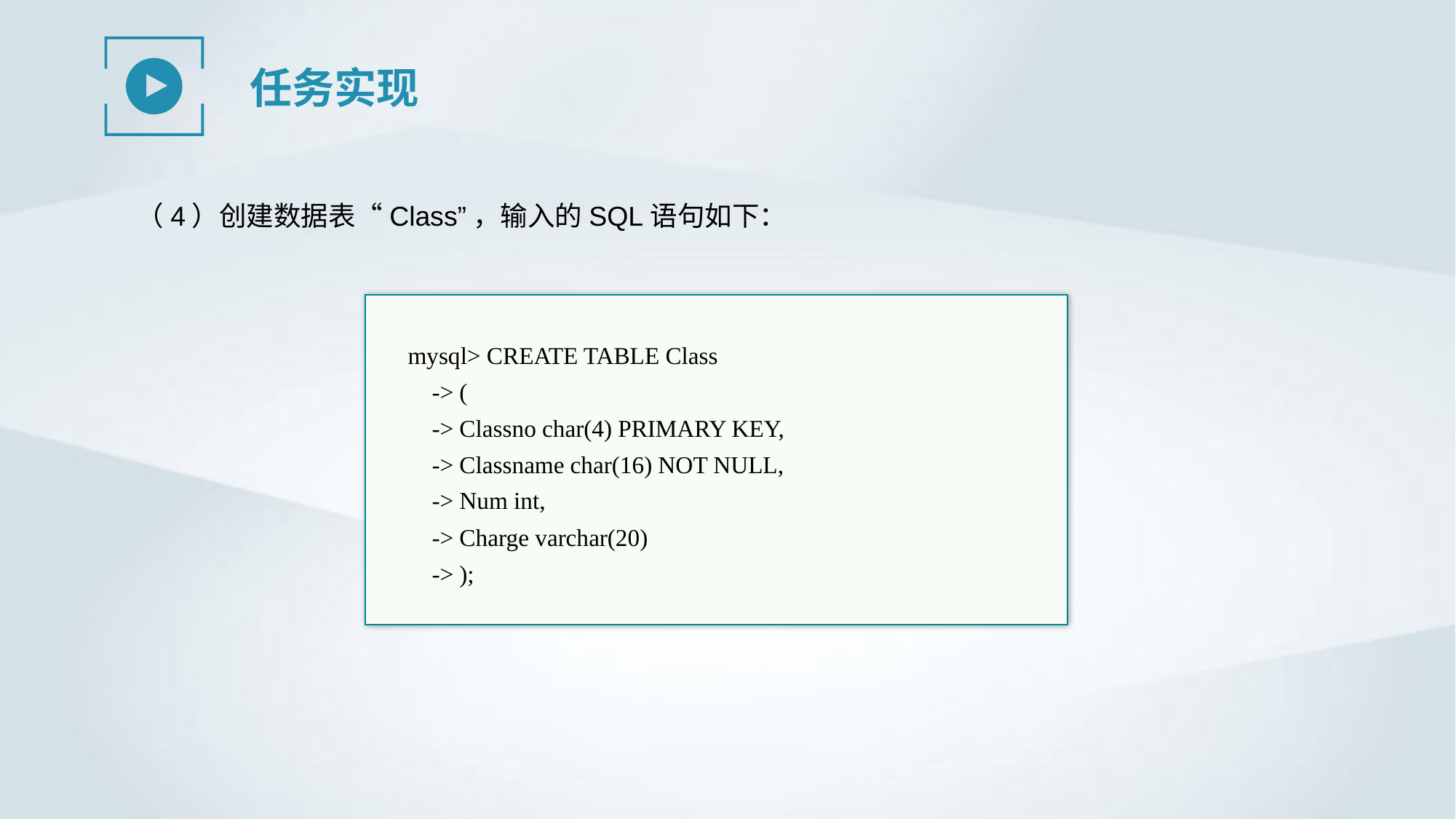

任务实现
（4）创建数据表“Class”，输入的SQL语句如下：
mysql> CREATE TABLE Class
    -> (
    -> Classno char(4) PRIMARY KEY,
    -> Classname char(16) NOT NULL,
    -> Num int,
    -> Charge varchar(20)
    -> );